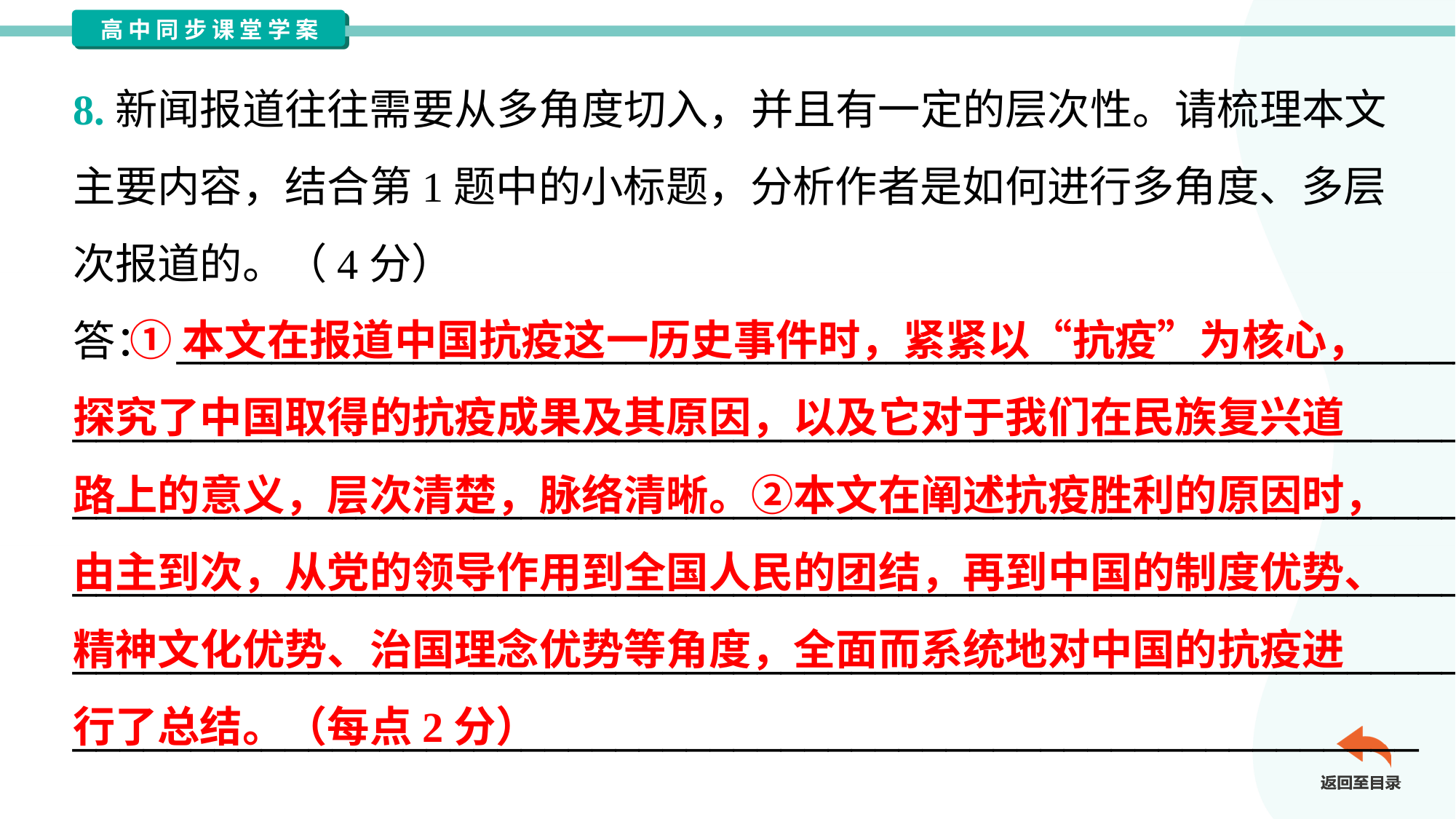

8.新闻报道往往需要从多角度切入，并且有一定的层次性。请梳理本文
主要内容，结合第1题中的小标题，分析作者是如何进行多角度、多层
次报道的。（4分）
答： ________________________________________________________
_____________________________________________________________
_____________________________________________________________
_____________________________________________________________
_____________________________________________________________
_________________________________________________________
      ①本文在报道中国抗疫这一历史事件时，紧紧以“抗疫”为核心，
探究了中国取得的抗疫成果及其原因，以及它对于我们在民族复兴道
路上的意义，层次清楚，脉络清晰。②本文在阐述抗疫胜利的原因时，
由主到次，从党的领导作用到全国人民的团结，再到中国的制度优势、
精神文化优势、治国理念优势等角度，全面而系统地对中国的抗疫进
行了总结。（每点2分）